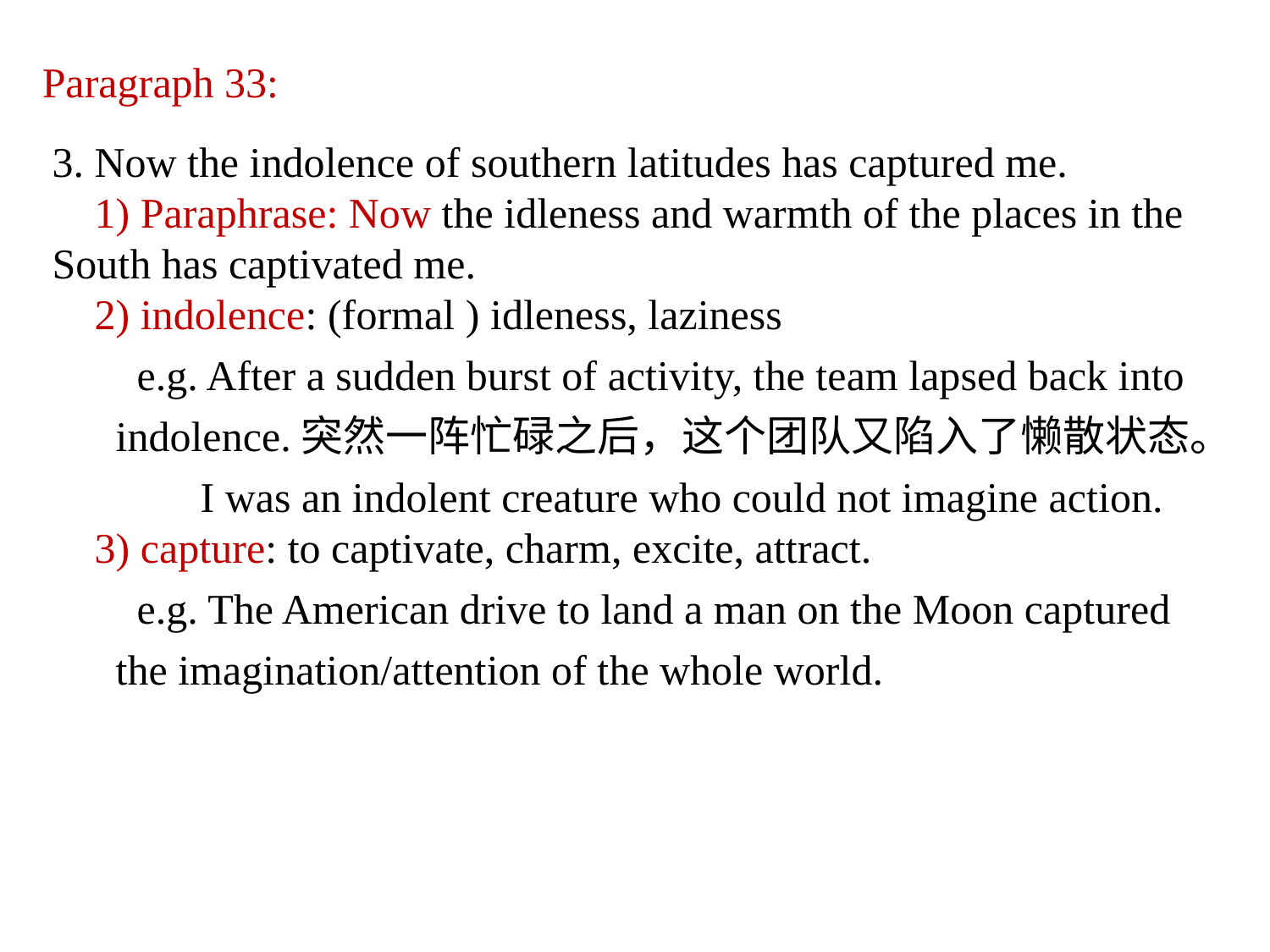

Paragraph 33:
3. Now the indolence of southern latitudes has captured me.
    1) Paraphrase: Now the idleness and warmth of the places in the South has captivated me.
    2) indolence: (formal ) idleness, laziness
        e.g. After a sudden burst of activity, the team lapsed back into indolence.突然一阵忙碌之后，这个团队又陷入了懒散状态。
              I was an indolent creature who could not imagine action.
    3) capture: to captivate, charm, excite, attract.
        e.g. The American drive to land a man on the Moon captured the imagination/attention of the whole world.